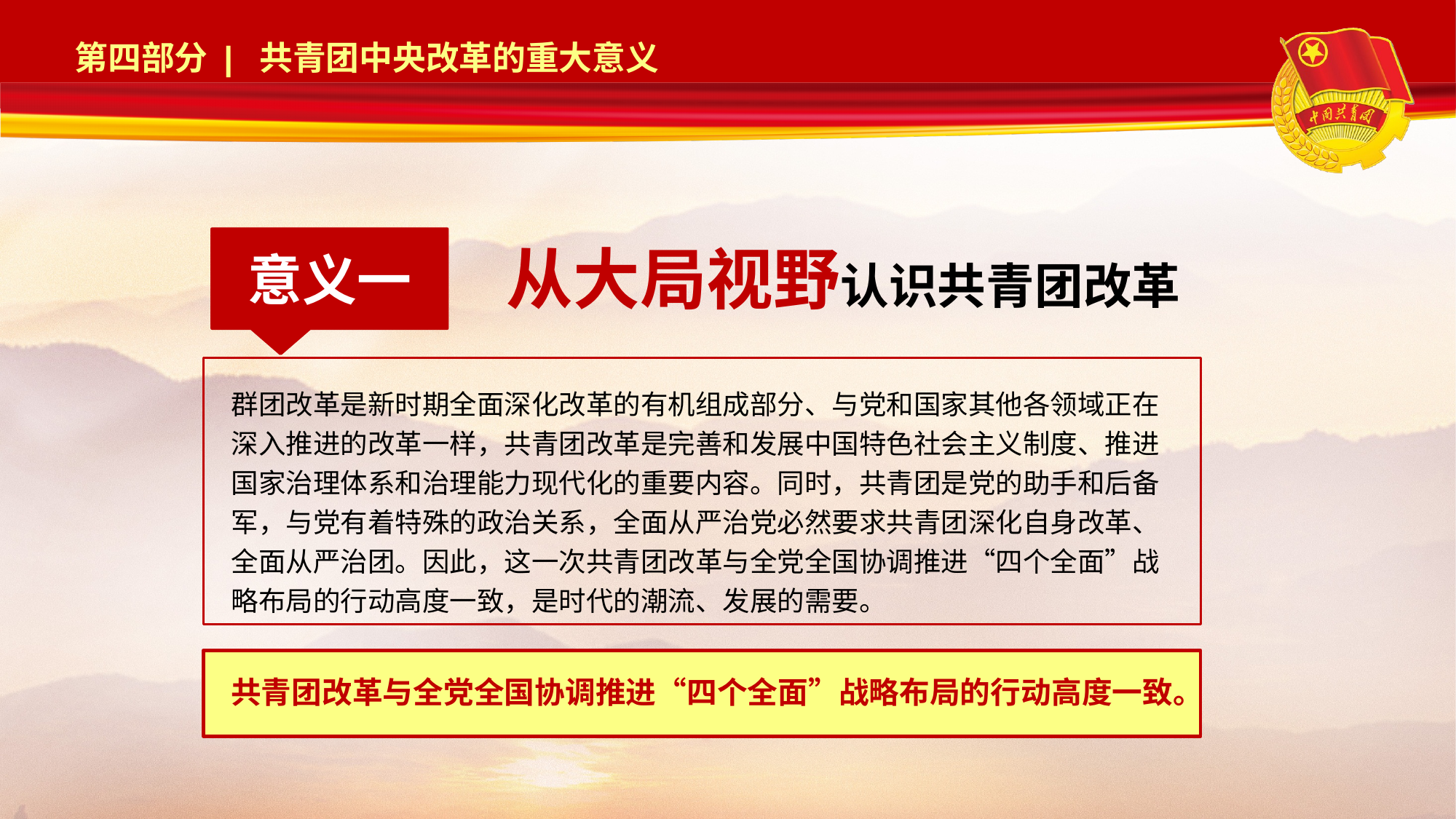

意义一
从大局视野认识共青团改革

群团改革是新时期全面深化改革的有机组成部分、与党和国家其他各领域正在深入推进的改革一样，共青团改革是完善和发展中国特色社会主义制度、推进国家治理体系和治理能力现代化的重要内容。同时，共青团是党的助手和后备军，与党有着特殊的政治关系，全面从严治党必然要求共青团深化自身改革、全面从严治团。因此，这一次共青团改革与全党全国协调推进“四个全面”战略布局的行动高度一致，是时代的潮流、发展的需要。

共青团改革与全党全国协调推进“四个全面”战略布局的行动高度一致。